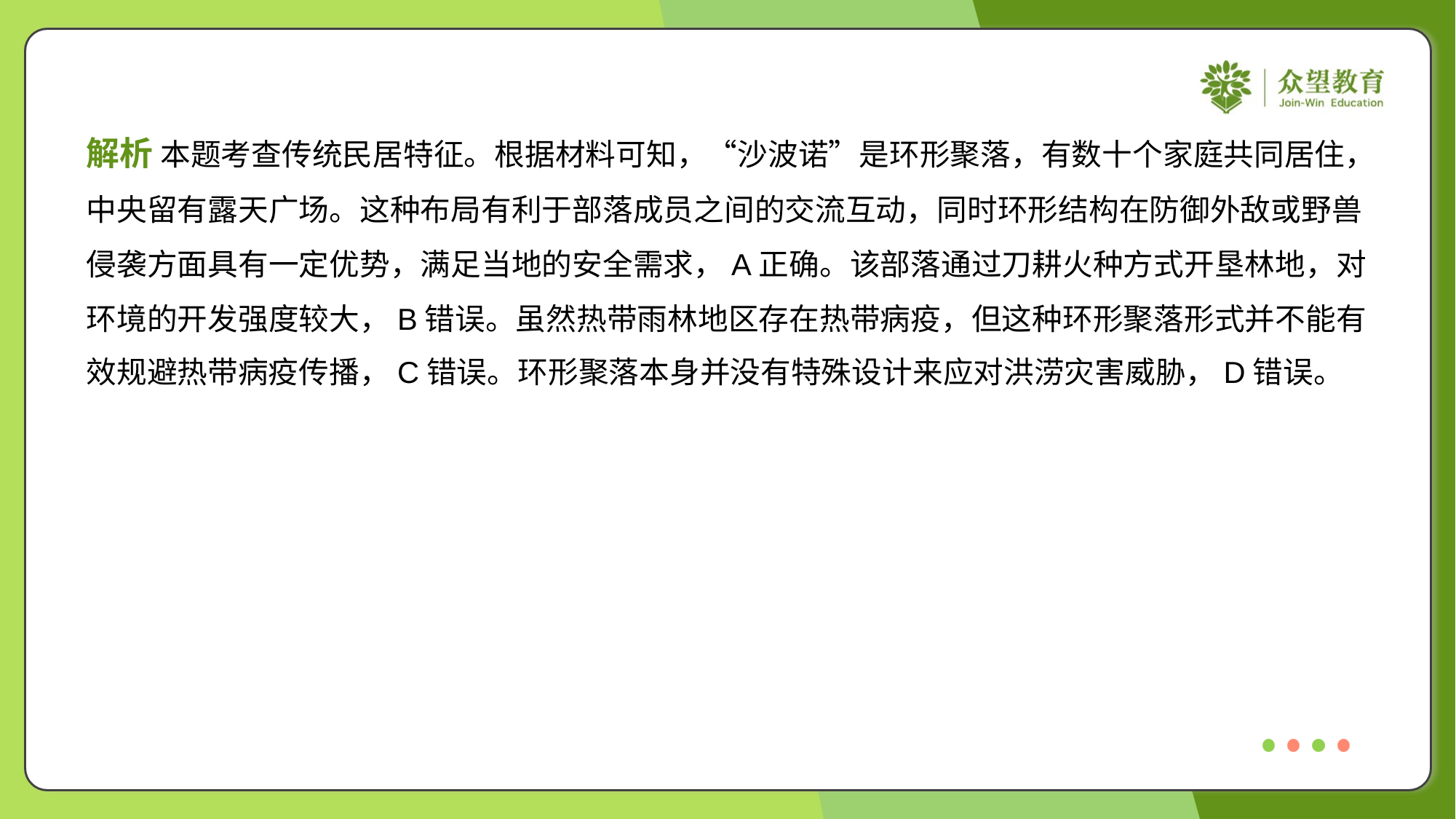

解析 本题考查传统民居特征。根据材料可知，“沙波诺”是环形聚落，有数十个家庭共同居住，
中央留有露天广场。这种布局有利于部落成员之间的交流互动，同时环形结构在防御外敌或野兽
侵袭方面具有一定优势，满足当地的安全需求，A正确。该部落通过刀耕火种方式开垦林地，对
环境的开发强度较大，B错误。虽然热带雨林地区存在热带病疫，但这种环形聚落形式并不能有
效规避热带病疫传播，C错误。环形聚落本身并没有特殊设计来应对洪涝灾害威胁，D错误。